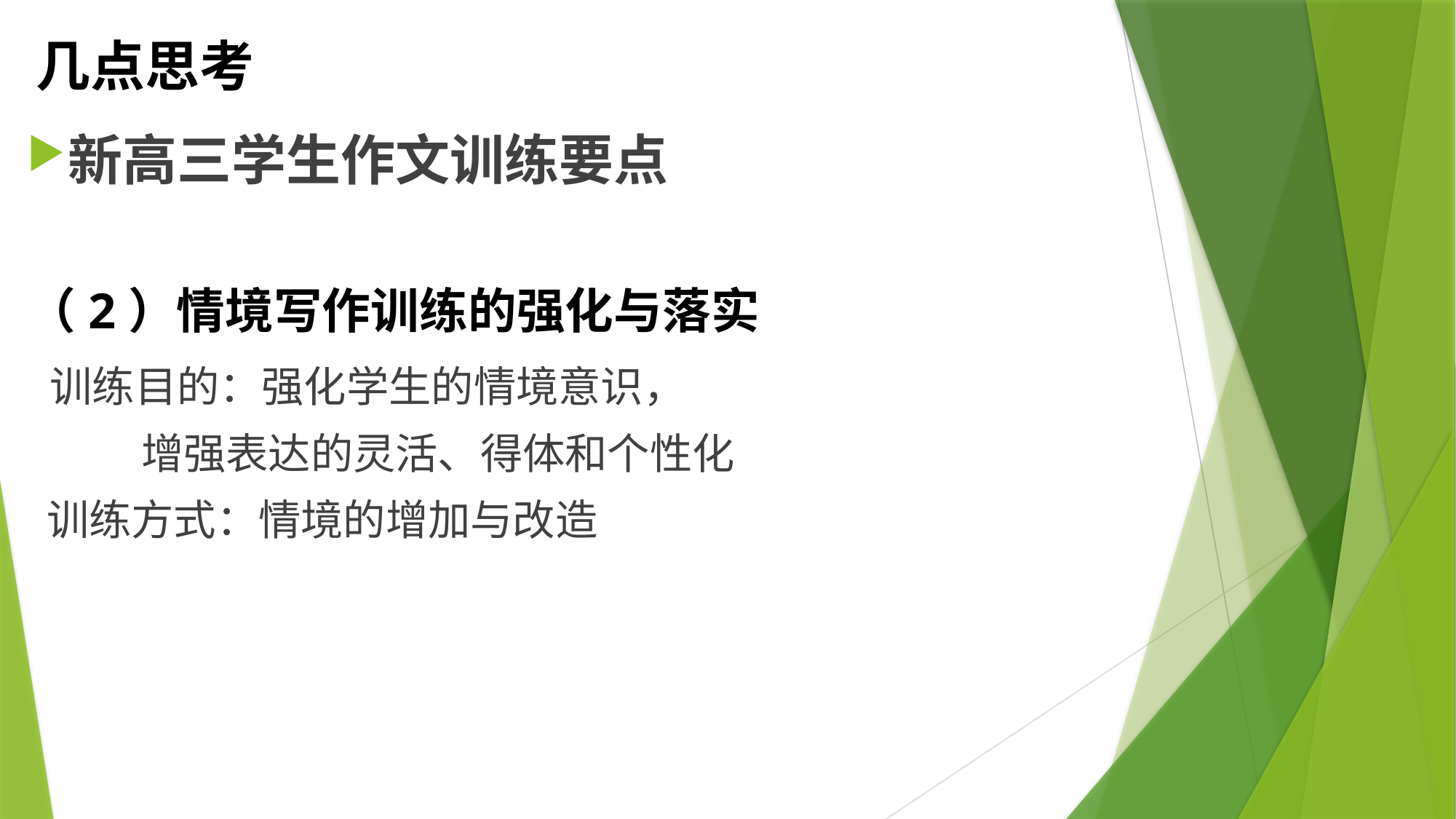

# 几点思考
新高三学生作文训练要点

（2）情境写作训练的强化与落实
 训练目的：强化学生的情境意识，
           增强表达的灵活、得体和个性化
 训练方式：情境的增加与改造